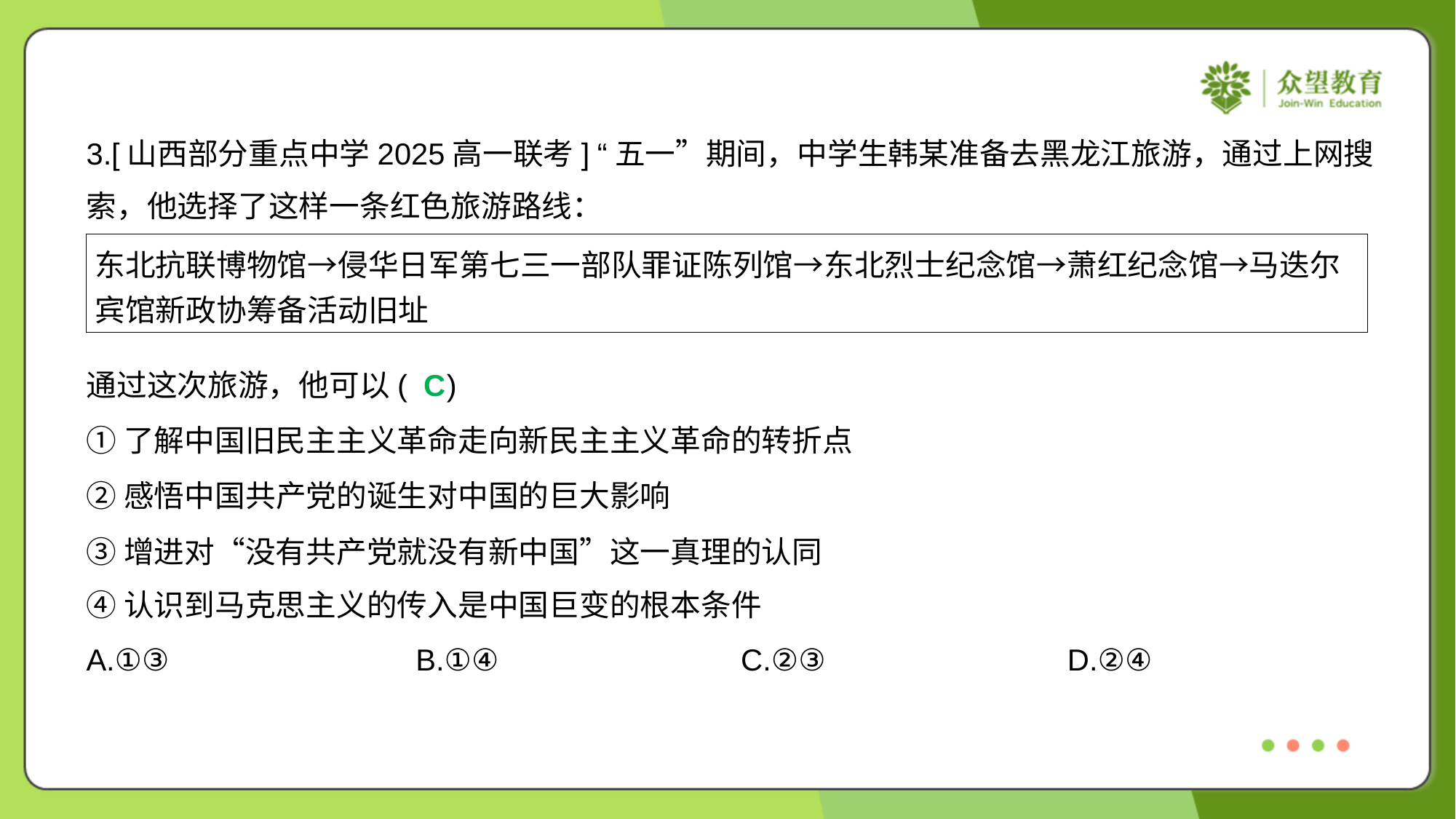

3.[山西部分重点中学2025高一联考] “五一”期间，中学生韩某准备去黑龙江旅游，通过上网搜
索，他选择了这样一条红色旅游路线：
| 东北抗联博物馆→侵华日军第七三一部队罪证陈列馆→东北烈士纪念馆→萧红纪念馆→马迭尔 宾馆新政协筹备活动旧址 |
| --- |
通过这次旅游，他可以(     )
C
①了解中国旧民主主义革命走向新民主主义革命的转折点
②感悟中国共产党的诞生对中国的巨大影响
③增进对“没有共产党就没有新中国”这一真理的认同
④认识到马克思主义的传入是中国巨变的根本条件
A.①③	B.①④	C.②③	D.②④